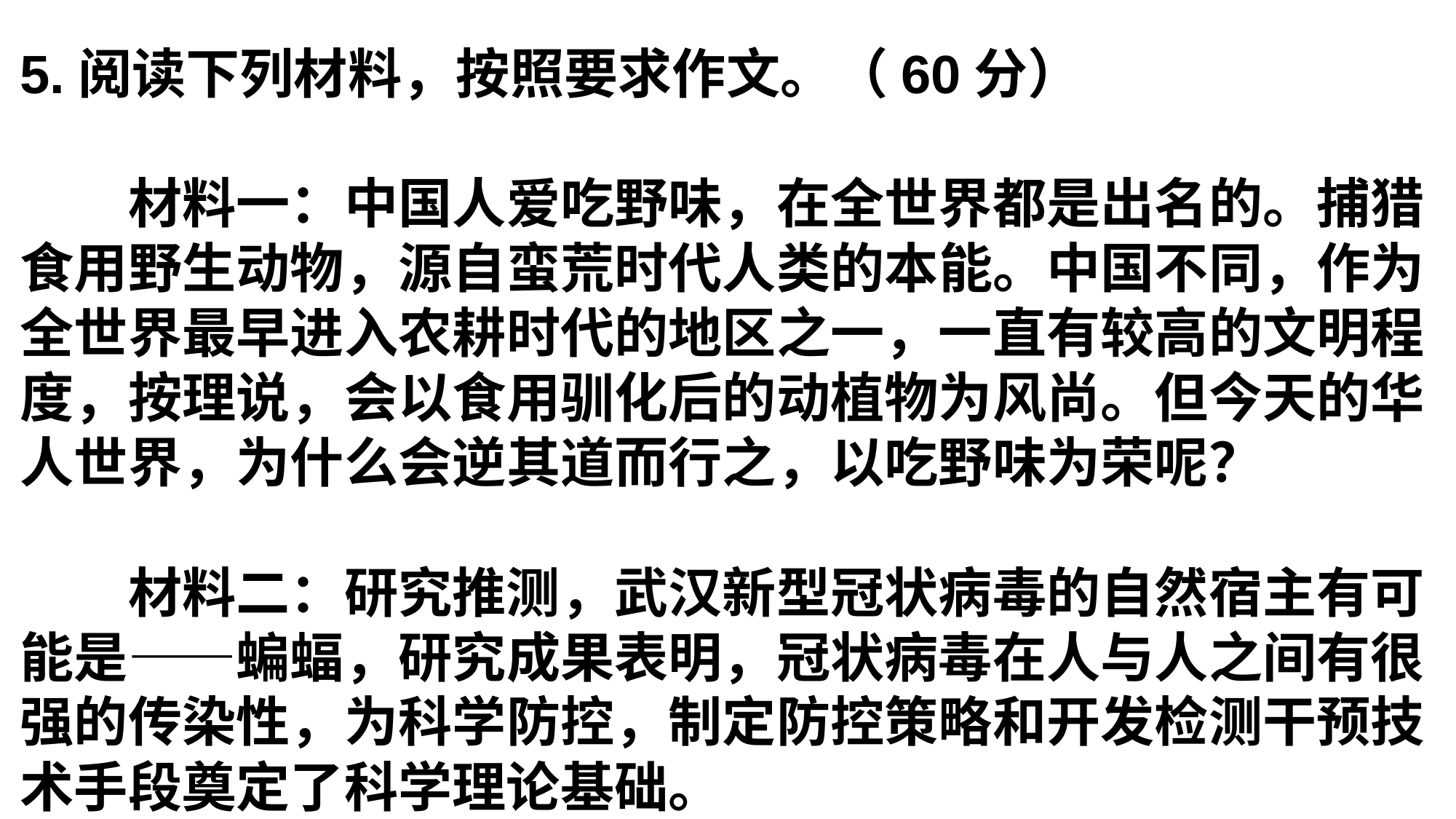

5.阅读下列材料，按照要求作文。（60分）
　　材料一：中国人爱吃野味，在全世界都是出名的。捕猎食用野生动物，源自蛮荒时代人类的本能。中国不同，作为全世界最早进入农耕时代的地区之一，一直有较高的文明程度，按理说，会以食用驯化后的动植物为风尚。但今天的华人世界，为什么会逆其道而行之，以吃野味为荣呢？
　　材料二：研究推测，武汉新型冠状病毒的自然宿主有可能是——蝙蝠，研究成果表明，冠状病毒在人与人之间有很强的传染性，为科学防控，制定防控策略和开发检测干预技术手段奠定了科学理论基础。